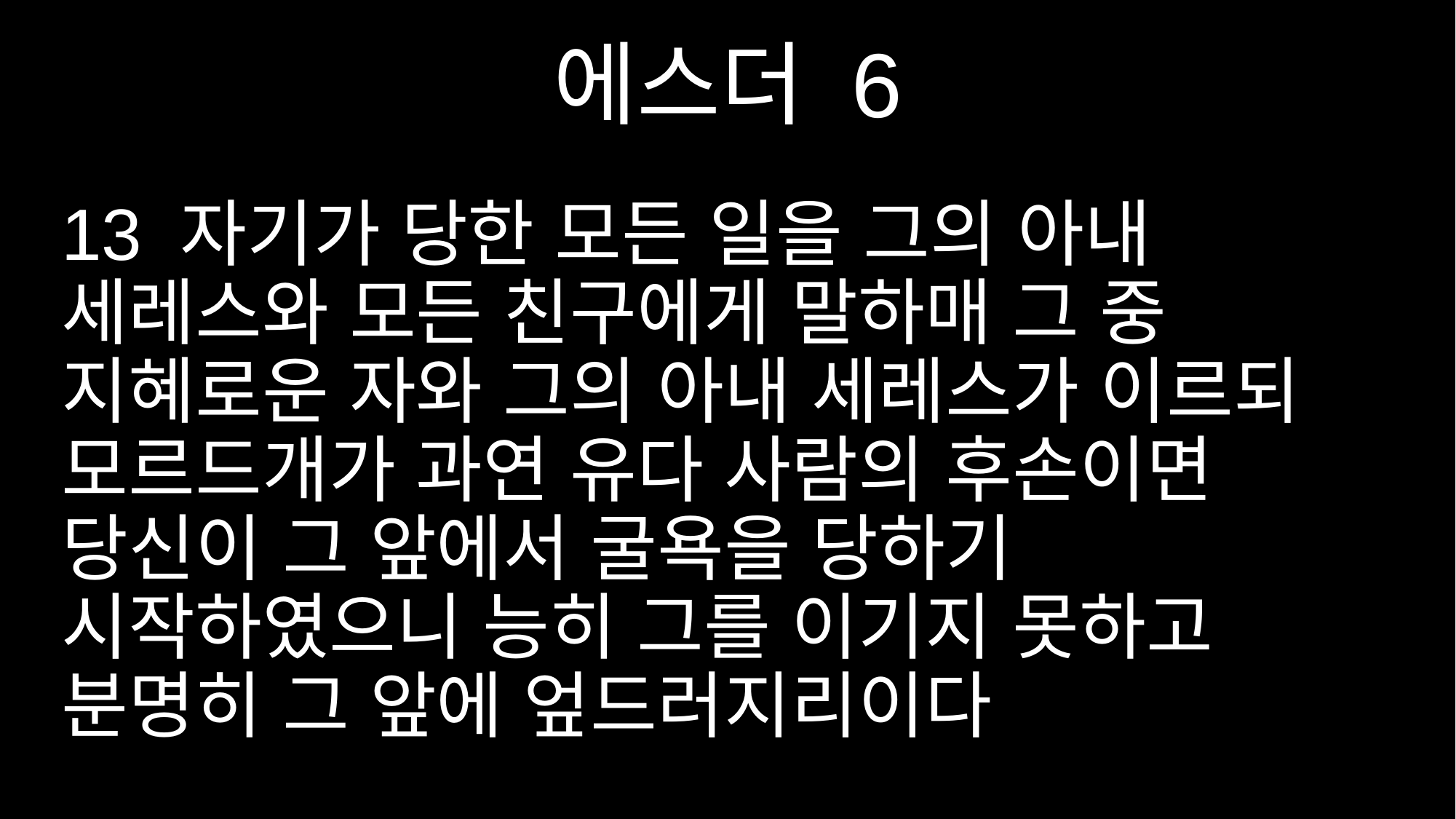

에스더 6
13 자기가 당한 모든 일을 그의 아내 세레스와 모든 친구에게 말하매 그 중 지혜로운 자와 그의 아내 세레스가 이르되 모르드개가 과연 유다 사람의 후손이면 당신이 그 앞에서 굴욕을 당하기 시작하였으니 능히 그를 이기지 못하고 분명히 그 앞에 엎드러지리이다